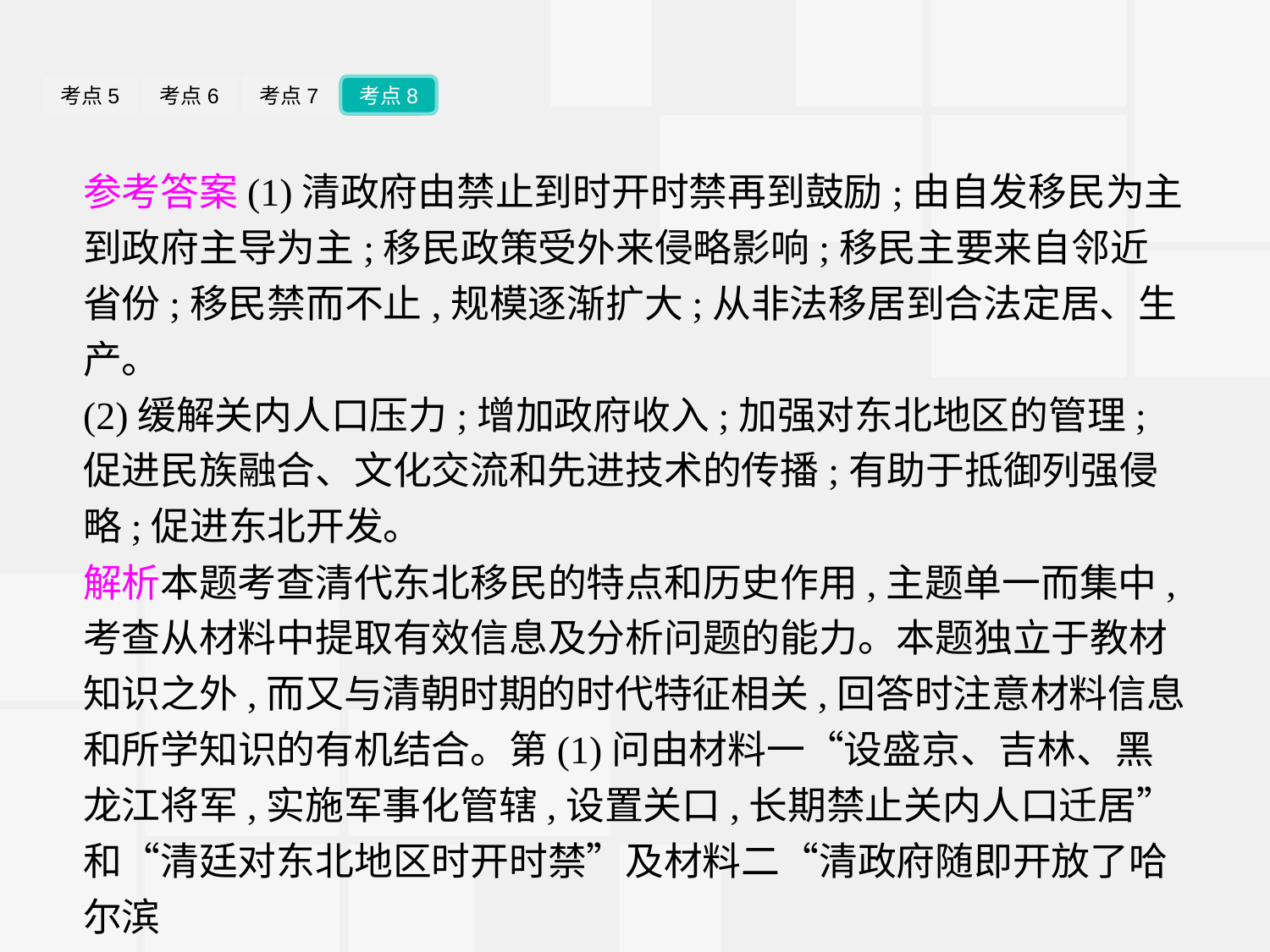

考点5
考点6
考点7
考点8
参考答案(1)清政府由禁止到时开时禁再到鼓励;由自发移民为主到政府主导为主;移民政策受外来侵略影响;移民主要来自邻近省份;移民禁而不止,规模逐渐扩大;从非法移居到合法定居、生产。
(2)缓解关内人口压力;增加政府收入;加强对东北地区的管理;促进民族融合、文化交流和先进技术的传播;有助于抵御列强侵略;促进东北开发。
解析本题考查清代东北移民的特点和历史作用,主题单一而集中,考查从材料中提取有效信息及分析问题的能力。本题独立于教材知识之外,而又与清朝时期的时代特征相关,回答时注意材料信息和所学知识的有机结合。第(1)问由材料一“设盛京、吉林、黑龙江将军,实施军事化管辖,设置关口,长期禁止关内人口迁居”和“清廷对东北地区时开时禁”及材料二“清政府随即开放了哈尔滨